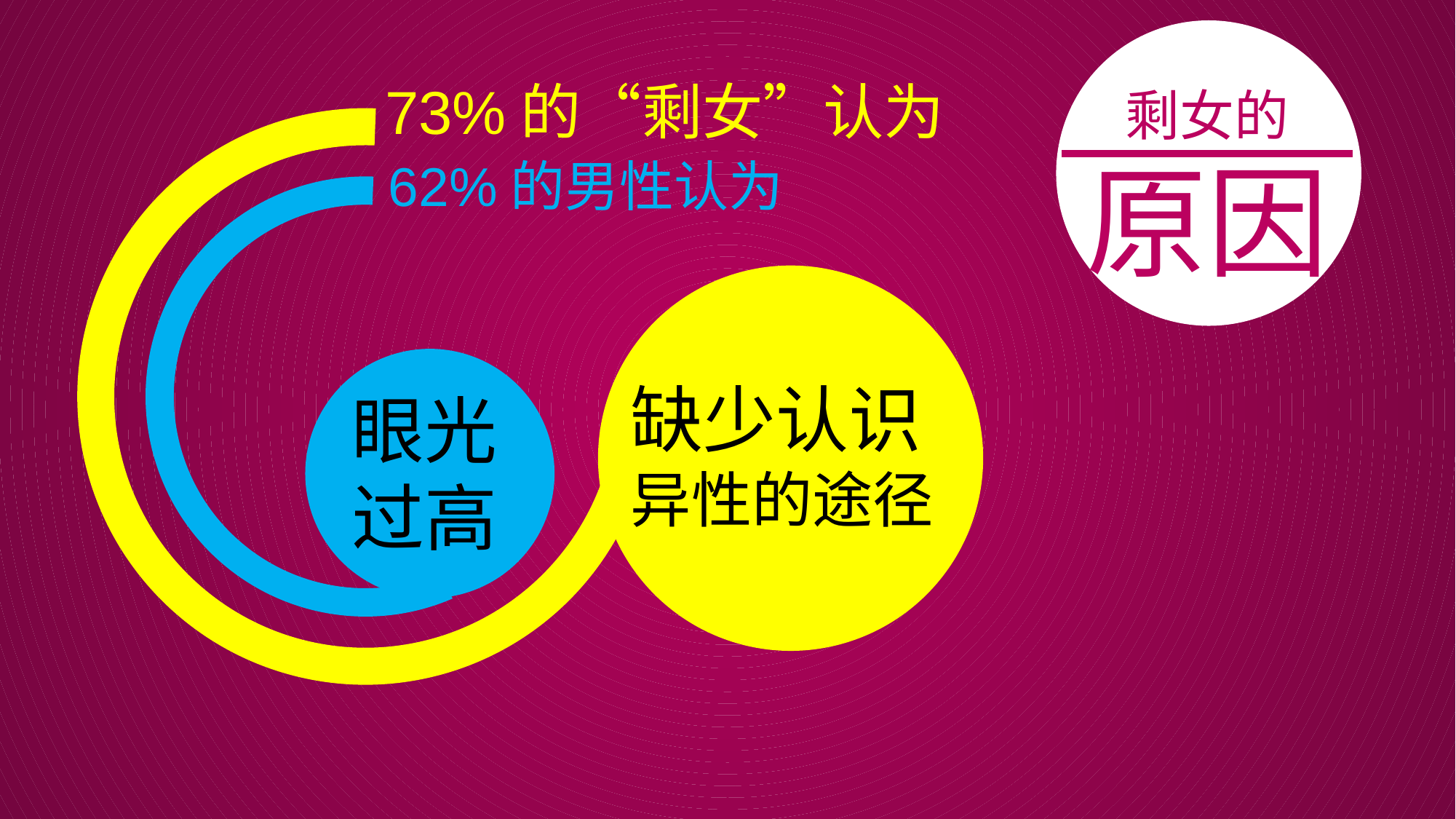

73%的“剩女”认为
剩女的
原因

62%的男性认为

缺少认识
异性的途径
眼光
过高